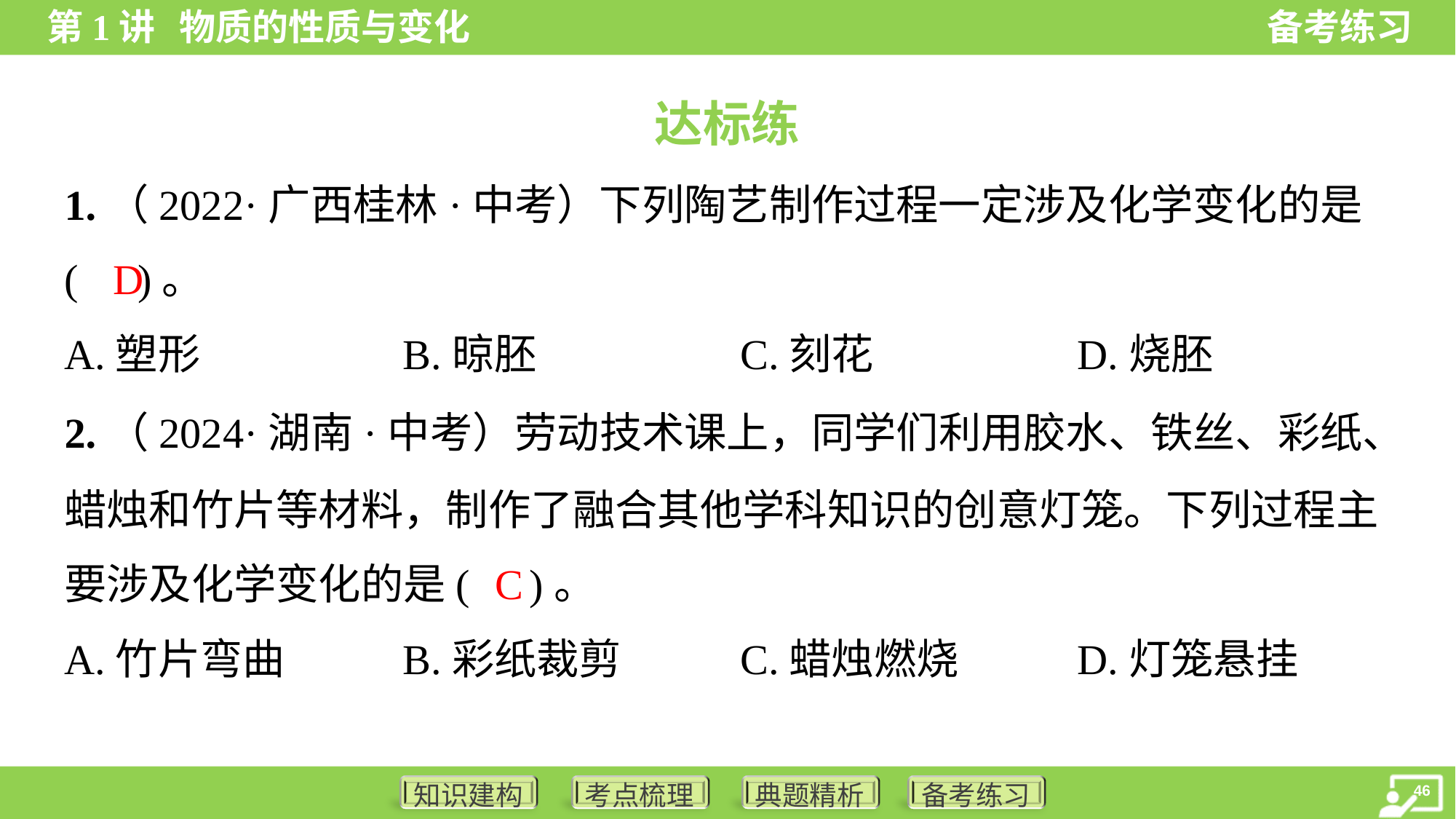

达标练
1.（2022·广西桂林·中考）下列陶艺制作过程一定涉及化学变化的是
(     )。
D
A.塑形	B.晾胚	C.刻花	D.烧胚
2.（2024·湖南·中考）劳动技术课上，同学们利用胶水、铁丝、彩纸、
蜡烛和竹片等材料，制作了融合其他学科知识的创意灯笼。下列过程主
要涉及化学变化的是(     )。
C
A.竹片弯曲	B.彩纸裁剪	C.蜡烛燃烧	D.灯笼悬挂